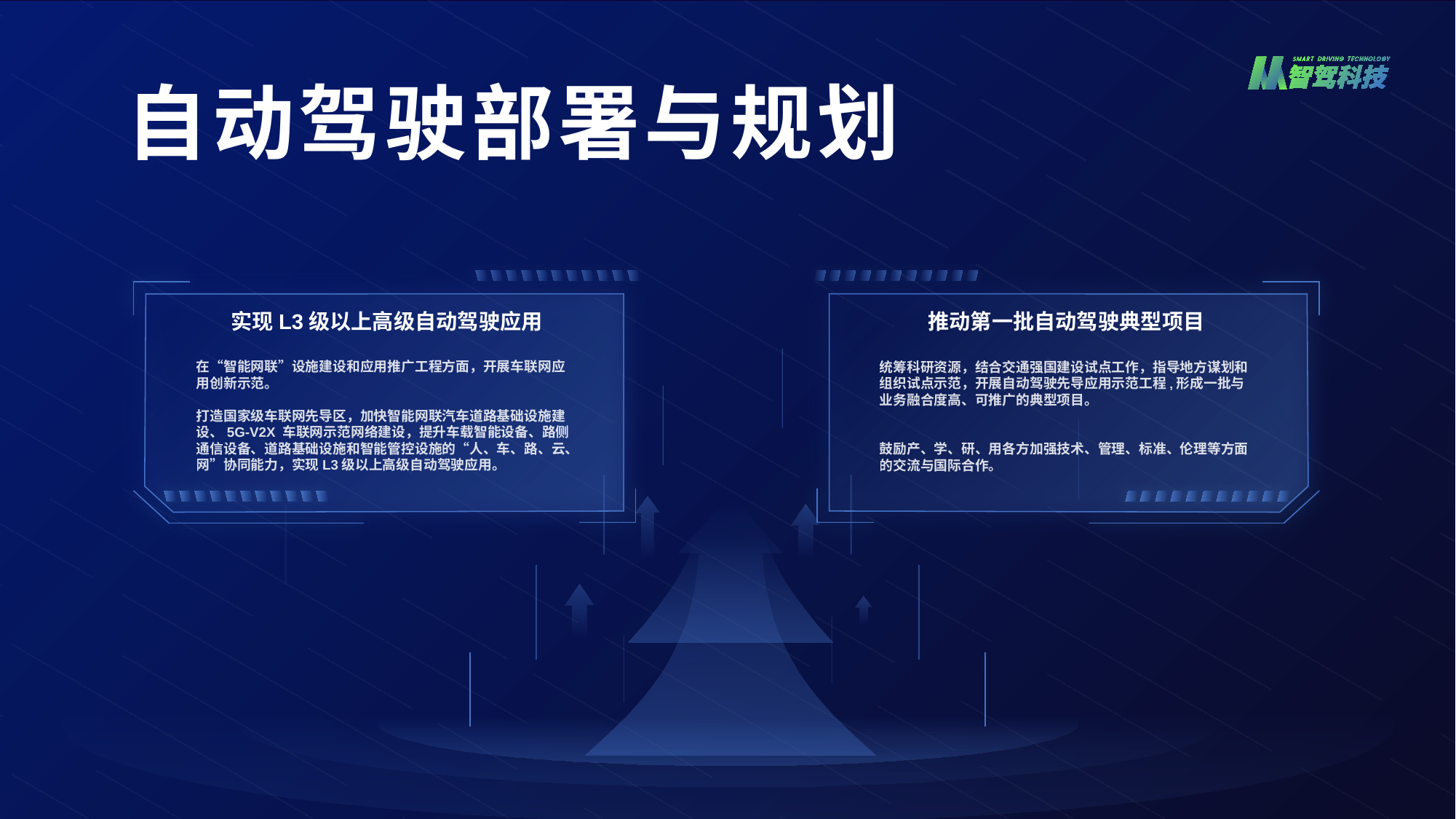

自动驾驶部署与规划

实现L3级以上高级自动驾驶应用
推动第一批自动驾驶典型项目
在“智能网联”设施建设和应用推广工程方面，开展车联网应用创新示范。

打造国家级车联网先导区，加快智能网联汽车道路基础设施建设、5G-V2X 车联网示范网络建设，提升车载智能设备、路侧通信设备、道路基础设施和智能管控设施的“人、车、路、云、网”协同能力，实现L3级以上高级自动驾驶应用。
统筹科研资源，结合交通强国建设试点工作，指导地方谋划和组织试点示范，开展自动驾驶先导应用示范工程,形成一批与业务融合度高、可推广的典型项目。

鼓励产、学、研、用各方加强技术、管理、标准、伦理等方面的交流与国际合作。